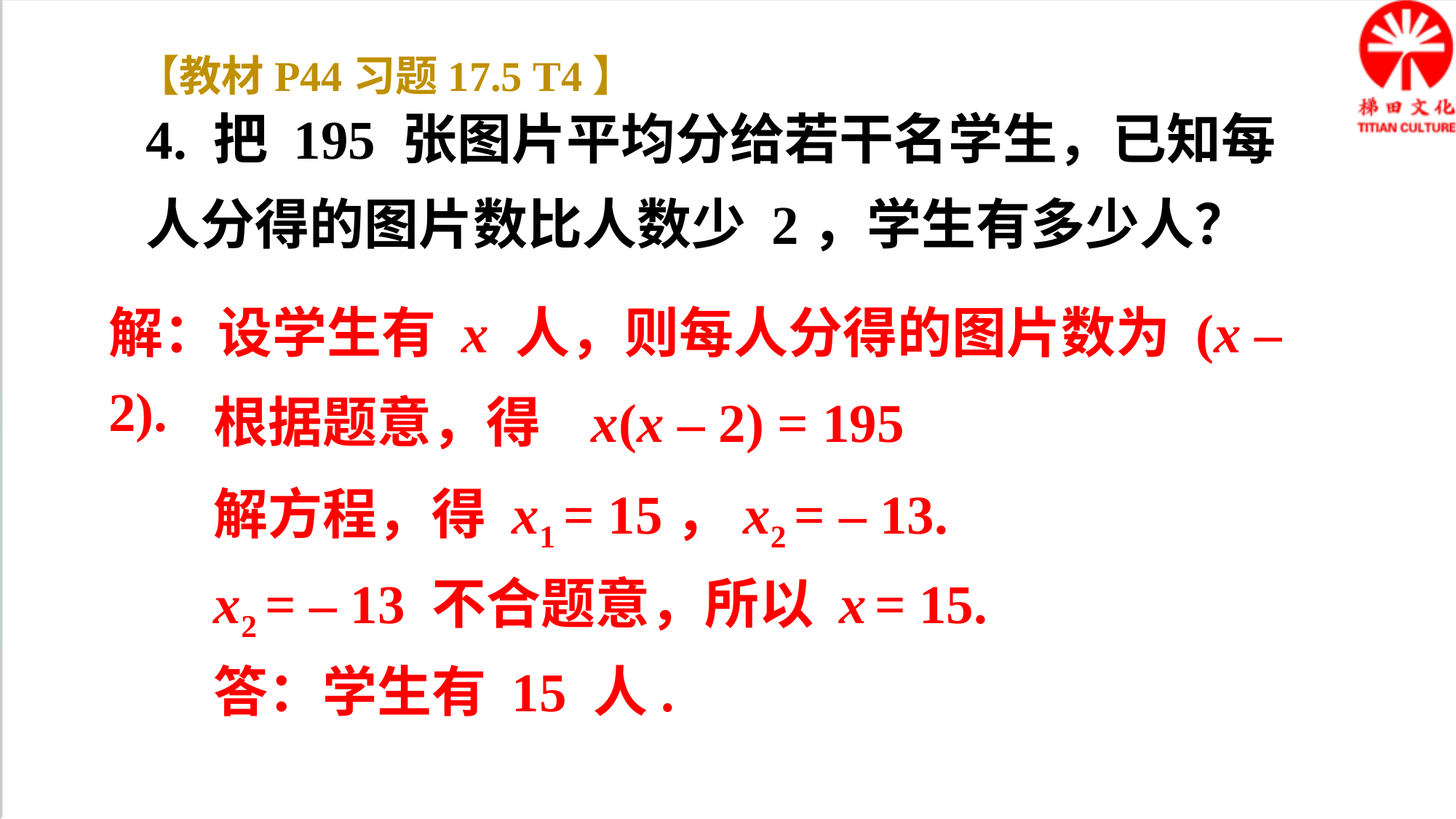

【教材P44习题17.5 T4】
4. 把 195 张图片平均分给若干名学生，已知每人分得的图片数比人数少 2，学生有多少人？
解：设学生有 x 人，则每人分得的图片数为 (x – 2).
根据题意，得   x(x – 2) = 195
解方程，得 x1 = 15，x2 = – 13.
x2 = – 13 不合题意，所以 x = 15.
答：学生有 15 人.